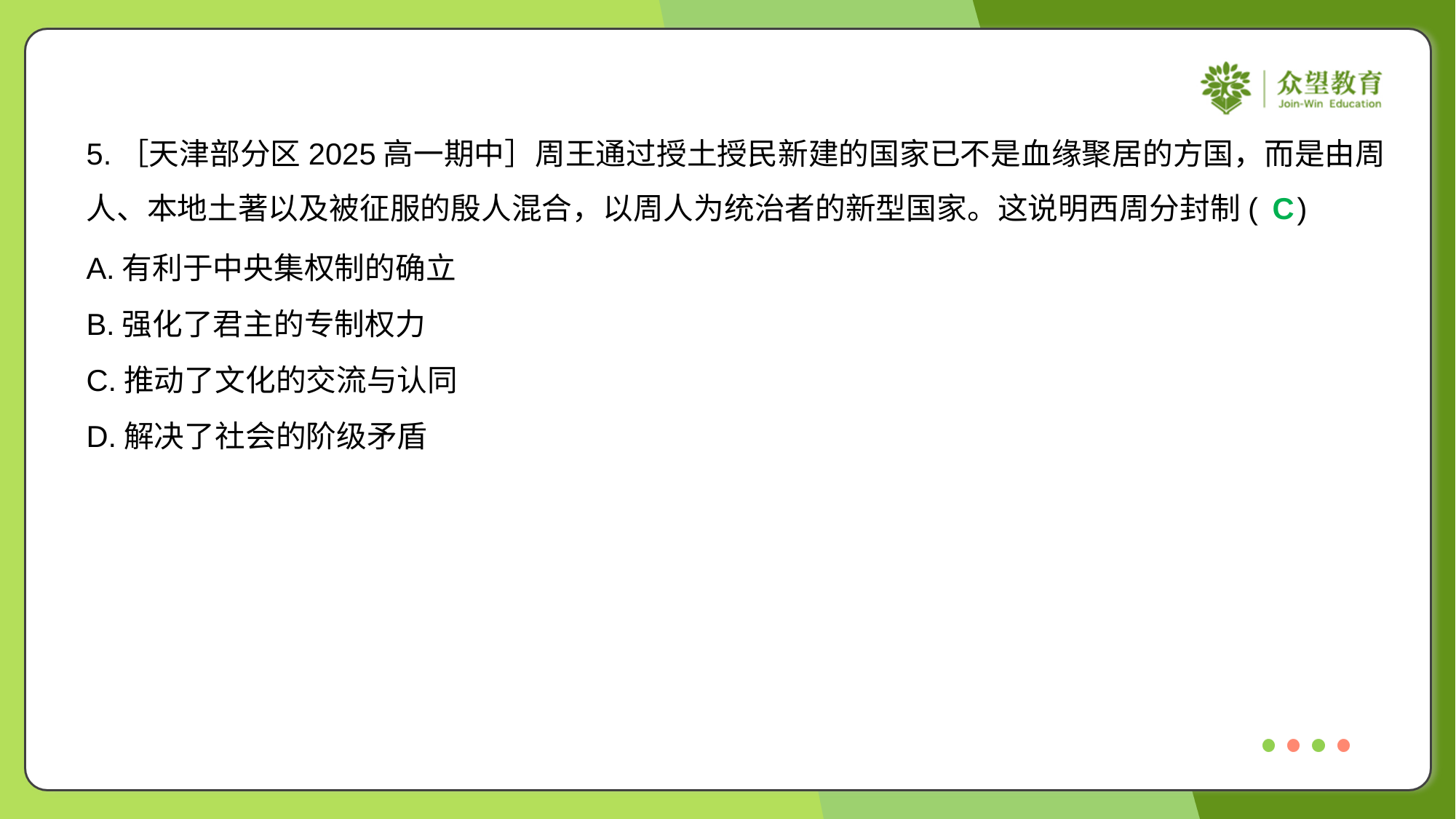

5.［天津部分区2025高一期中］周王通过授土授民新建的国家已不是血缘聚居的方国，而是由周
人、本地土著以及被征服的殷人混合，以周人为统治者的新型国家。这说明西周分封制(     )
C
A.有利于中央集权制的确立
B.强化了君主的专制权力
C.推动了文化的交流与认同
D.解决了社会的阶级矛盾